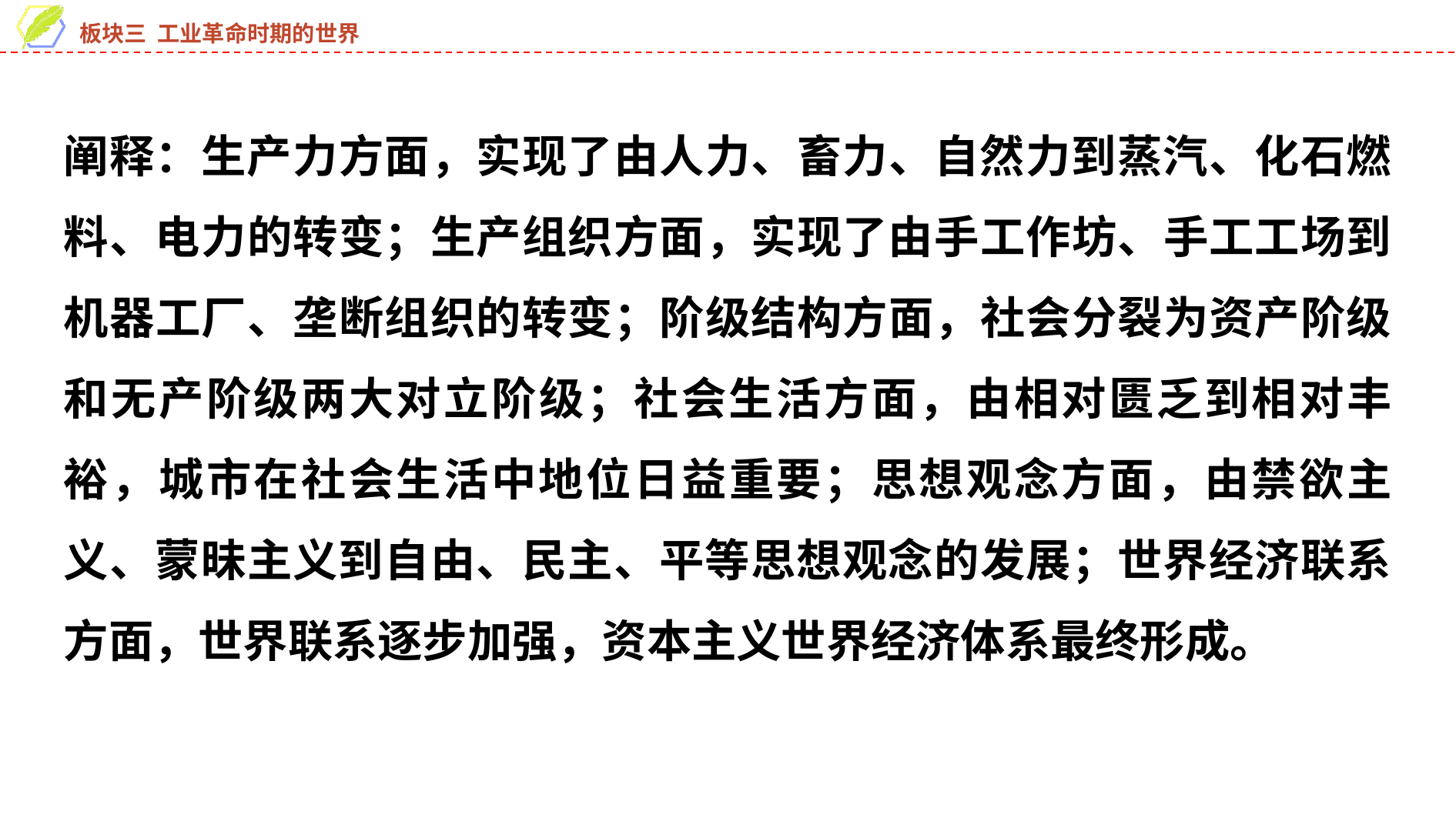

阐释：生产力方面，实现了由人力、畜力、自然力到蒸汽、化石燃料、电力的转变；生产组织方面，实现了由手工作坊、手工工场到机器工厂、垄断组织的转变；阶级结构方面，社会分裂为资产阶级和无产阶级两大对立阶级；社会生活方面，由相对匮乏到相对丰裕，城市在社会生活中地位日益重要；思想观念方面，由禁欲主义、蒙昧主义到自由、民主、平等思想观念的发展；世界经济联系方面，世界联系逐步加强，资本主义世界经济体系最终形成。